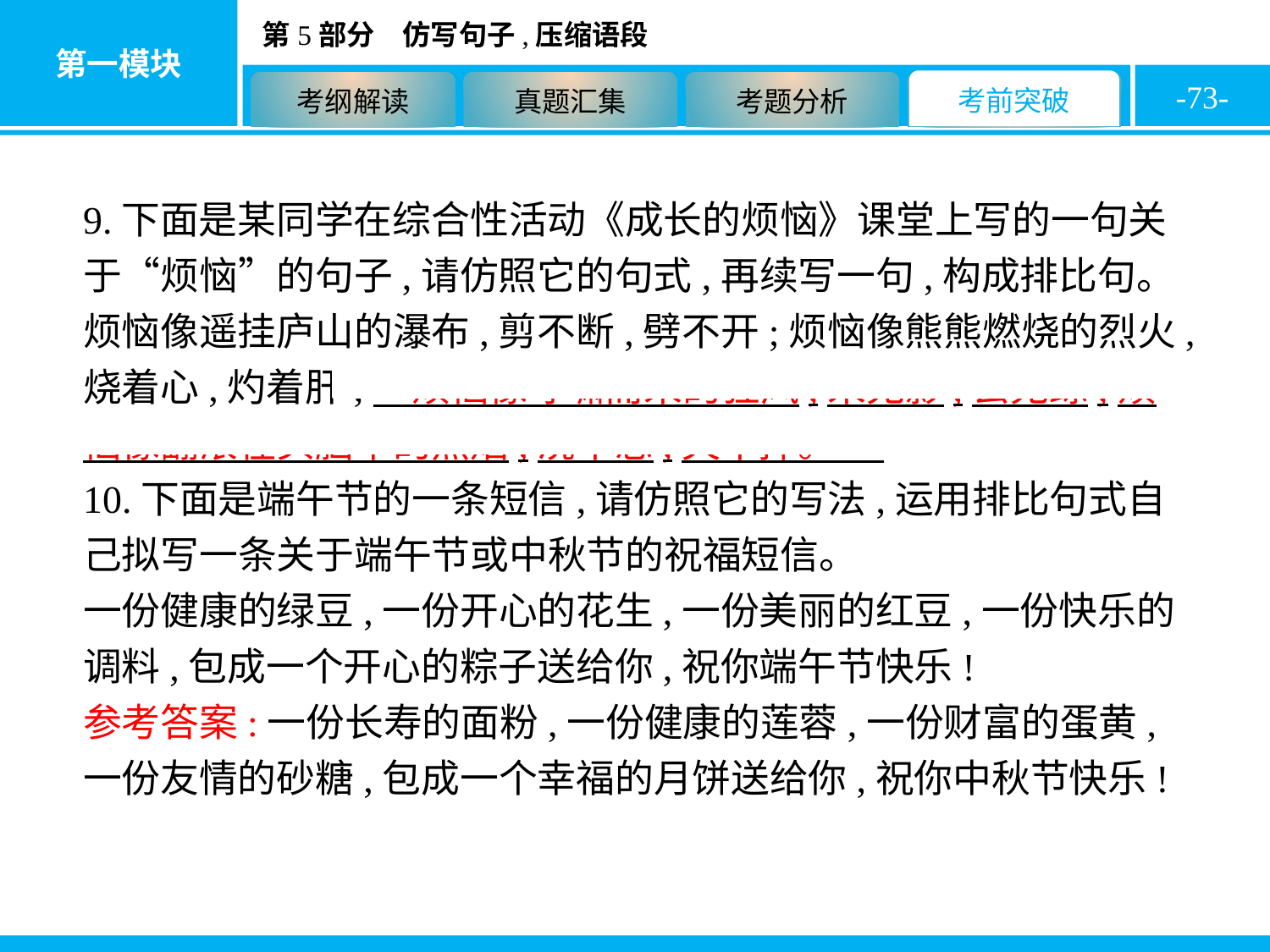

-73-
9.下面是某同学在综合性活动《成长的烦恼》课堂上写的一句关于“烦恼”的句子,请仿照它的句式,再续写一句,构成排比句。
烦恼像遥挂庐山的瀑布,剪不断,劈不开;烦恼像熊熊燃烧的烈火,烧着心,灼着肝;　烦恼像呼啸而来的狂风,来无影,去无踪;烦恼像翻滚在头脑中的烈焰,浇不息,灭不掉。
10.下面是端午节的一条短信,请仿照它的写法,运用排比句式自己拟写一条关于端午节或中秋节的祝福短信。
一份健康的绿豆,一份开心的花生,一份美丽的红豆,一份快乐的调料,包成一个开心的粽子送给你,祝你端午节快乐!
参考答案:一份长寿的面粉,一份健康的莲蓉,一份财富的蛋黄,一份友情的砂糖,包成一个幸福的月饼送给你,祝你中秋节快乐!